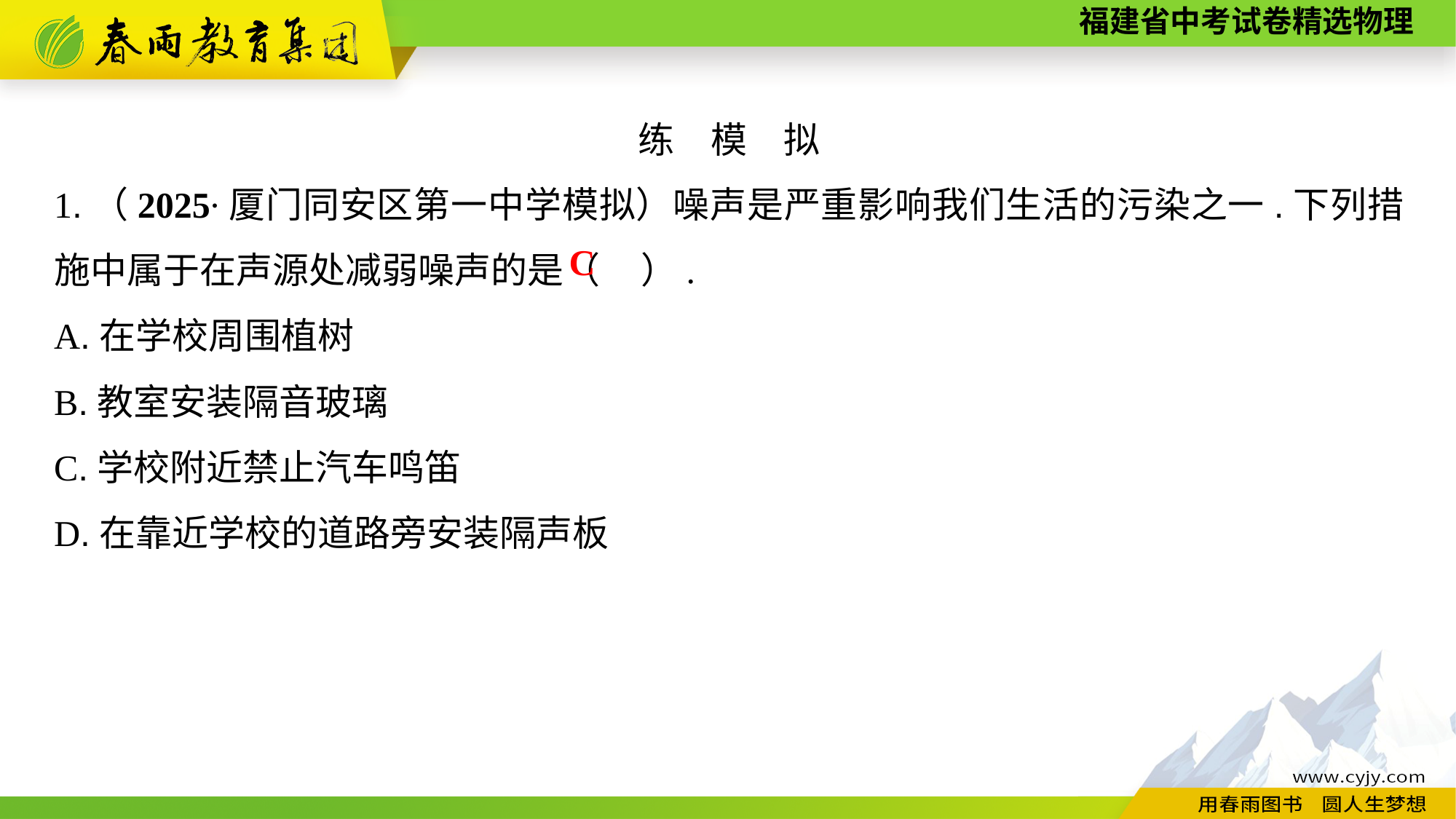

练　模　拟
1.（2025∙厦门同安区第一中学模拟）噪声是严重影响我们生活的污染之一.下列措施中属于在声源处减弱噪声的是（     ）.
A.在学校周围植树
B.教室安装隔音玻璃
C.学校附近禁止汽车鸣笛
D.在靠近学校的道路旁安装隔声板
C